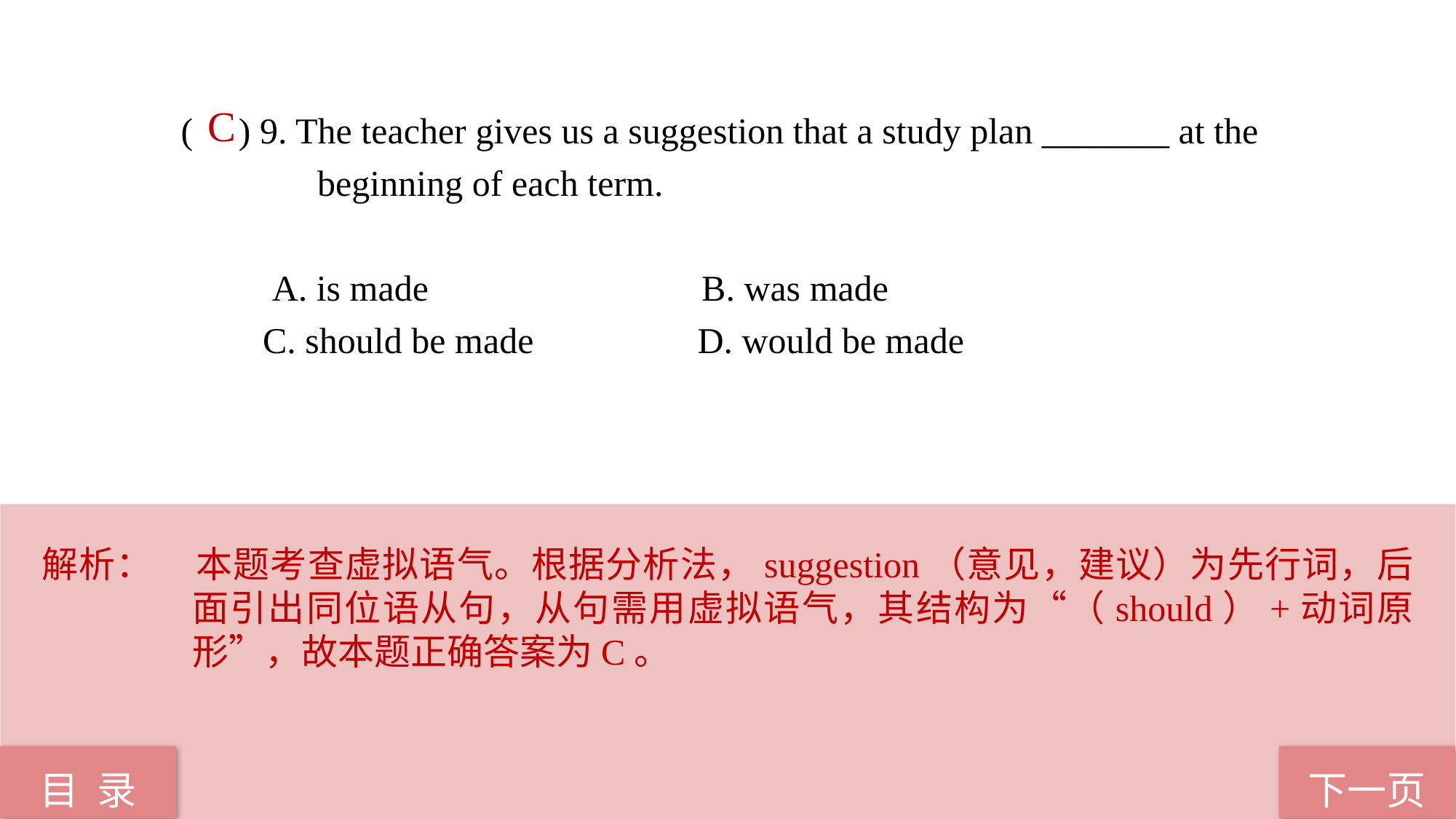

C
(     ) 9. The teacher gives us a suggestion that a study plan _______ at the
               beginning of each term.

          A. is made                              B. was made
         C. should be made                  D. would be made
解析：	本题考查虚拟语气。根据分析法，suggestion（意见，建议）为先行词，后面引出同位语从句，从句需用虚拟语气，其结构为“（should）+动词原形”，故本题正确答案为C。